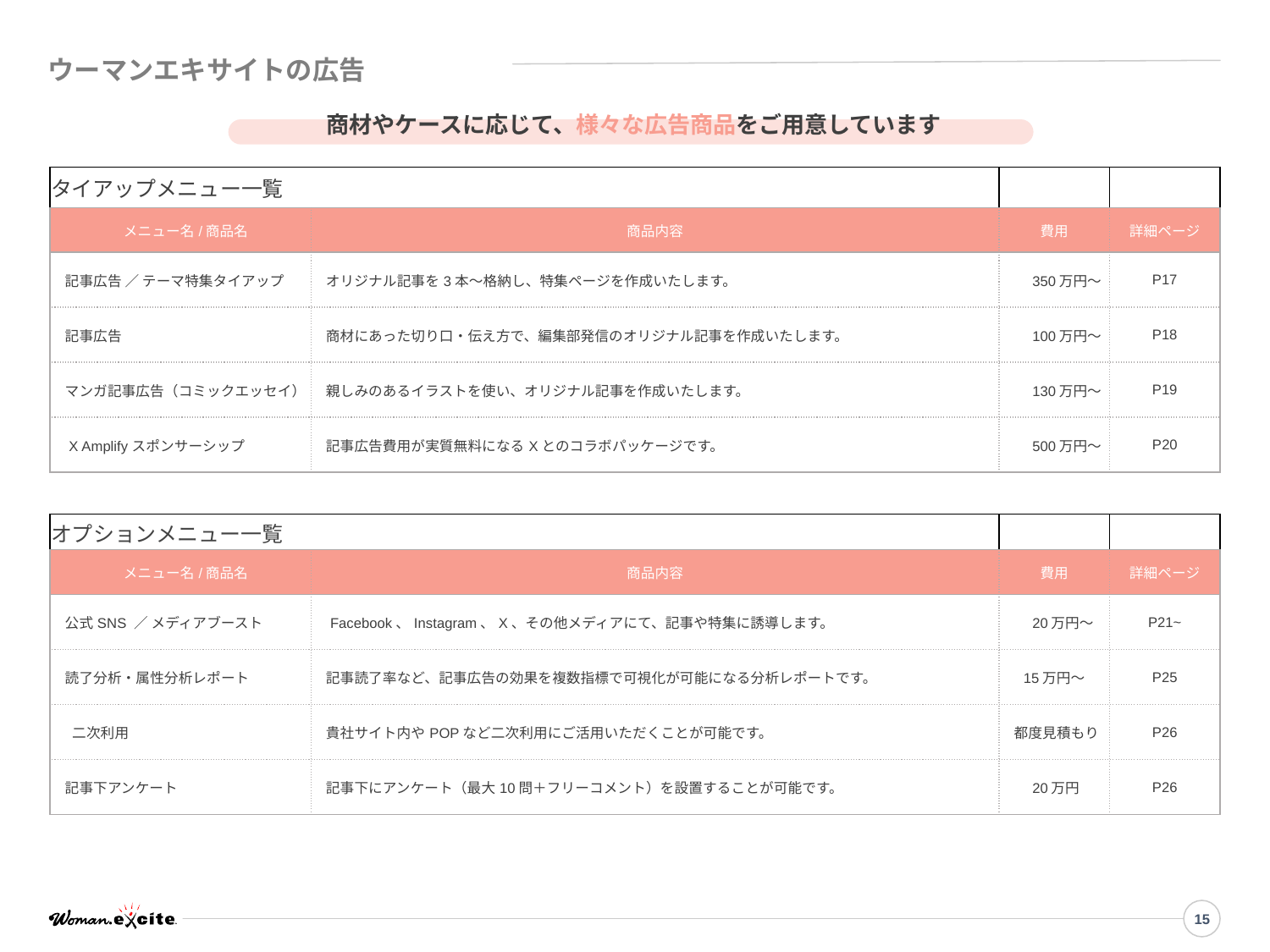

ウーマンエキサイトの広告
商材やケースに応じて、様々な広告商品をご用意しています

| タイアップメニュー一覧 |  |  |  |
| --- | --- | --- | --- |
| メニュー名/商品名 | 商品内容 | 費用 | 詳細ページ |
| 記事広告 ／ テーマ特集タイアップ | オリジナル記事を3本～格納し、特集ページを作成いたします。 | 350万円～ | P17 |
| 記事広告 | 商材にあった切り口・伝え方で、編集部発信のオリジナル記事を作成いたします。 | 100万円～ | P18 |
| マンガ記事広告（コミックエッセイ） | 親しみのあるイラストを使い、オリジナル記事を作成いたします。 | 130万円～ | P19 |
| X Amplifyスポンサーシップ | 記事広告費用が実質無料になるXとのコラボパッケージです。 | 500万円～ | P20 |
| オプションメニュー一覧 |  |  |  |
| --- | --- | --- | --- |
| メニュー名/商品名 | 商品内容 | 費用 | 詳細ページ |
| 公式SNS ／ メディアブースト | Facebook、Instagram、X、その他メディアにて、記事や特集に誘導します。 | 20万円～ | P21~ |
| 読了分析・属性分析レポート | 記事読了率など、記事広告の効果を複数指標で可視化が可能になる分析レポートです。 | 15万円～ | P25 |
| 二次利用 | 貴社サイト内やPOPなど二次利用にご活用いただくことが可能です。 | 都度見積もり | P26 |
| 記事下アンケート | 記事下にアンケート（最大10問＋フリーコメント）を設置することが可能です。 | 20万円 | P26 |